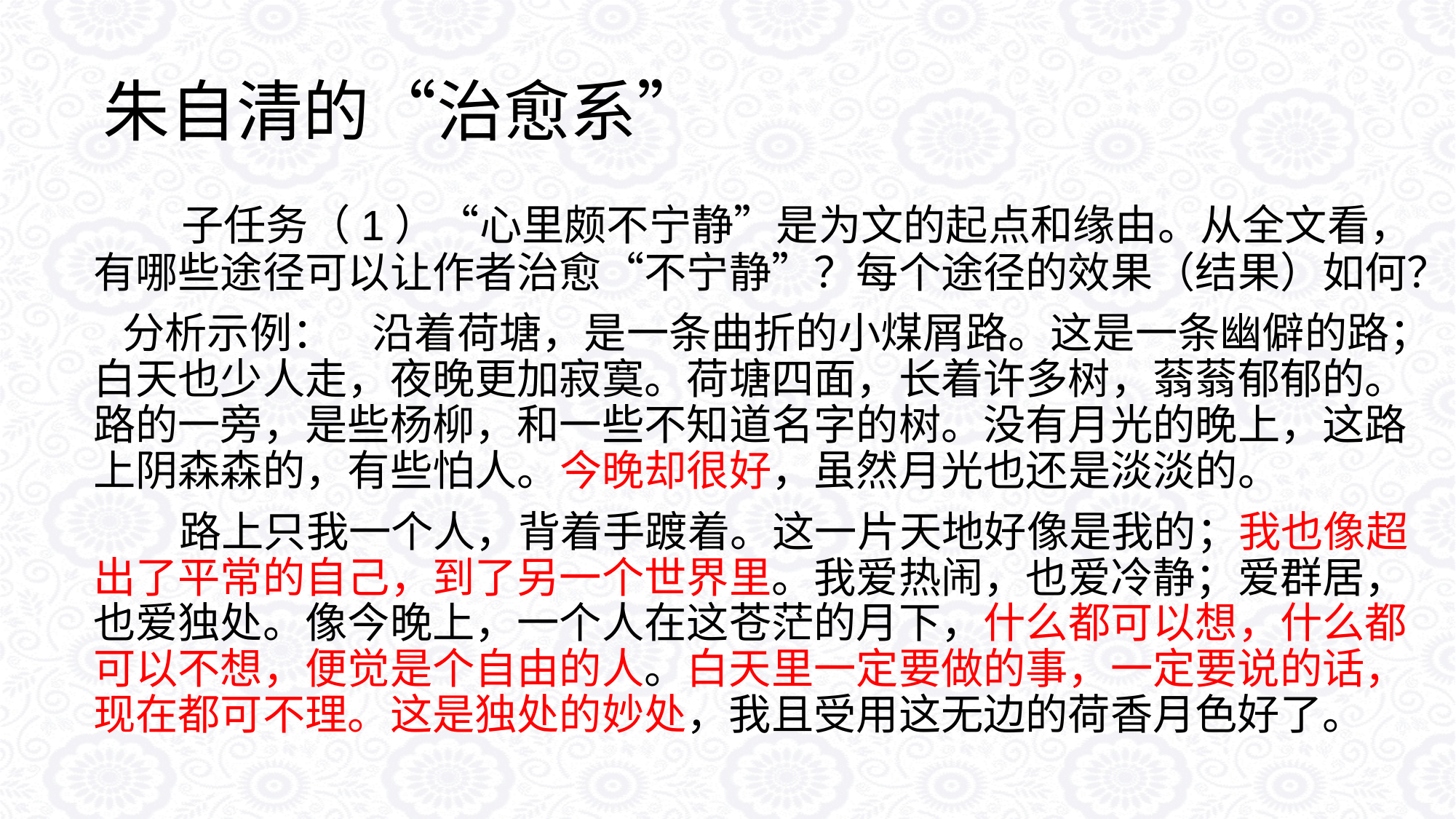

# 朱自清的“治愈系”
       子任务（1）“心里颇不宁静”是为文的起点和缘由。从全文看，有哪些途径可以让作者治愈“不宁静”？每个途径的效果（结果）如何？
  分析示例：    沿着荷塘，是一条曲折的小煤屑路。这是一条幽僻的路；白天也少人走，夜晚更加寂寞。荷塘四面，长着许多树，蓊蓊郁郁的。路的一旁，是些杨柳，和一些不知道名字的树。没有月光的晚上，这路上阴森森的，有些怕人。今晚却很好，虽然月光也还是淡淡的。
        路上只我一个人，背着手踱着。这一片天地好像是我的；我也像超出了平常的自己，到了另一个世界里。我爱热闹，也爱冷静；爱群居，也爱独处。像今晚上，一个人在这苍茫的月下，什么都可以想，什么都可以不想，便觉是个自由的人。白天里一定要做的事，一定要说的话，现在都可不理。这是独处的妙处，我且受用这无边的荷香月色好了。